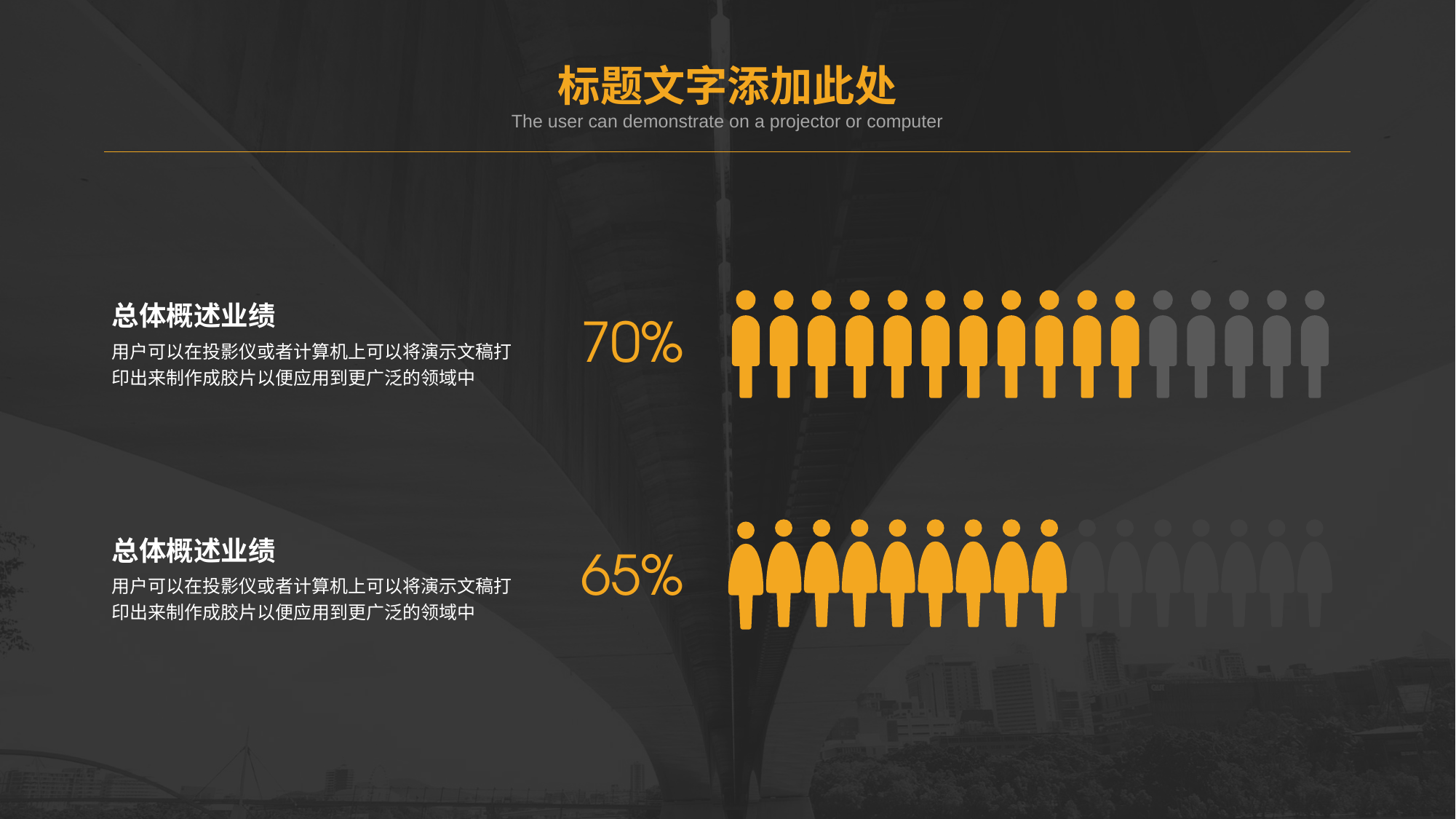

标题文字添加此处
The user can demonstrate on a projector or computer
总体概述业绩
用户可以在投影仪或者计算机上可以将演示文稿打印出来制作成胶片以便应用到更广泛的领域中

70%

65%
总体概述业绩
用户可以在投影仪或者计算机上可以将演示文稿打印出来制作成胶片以便应用到更广泛的领域中